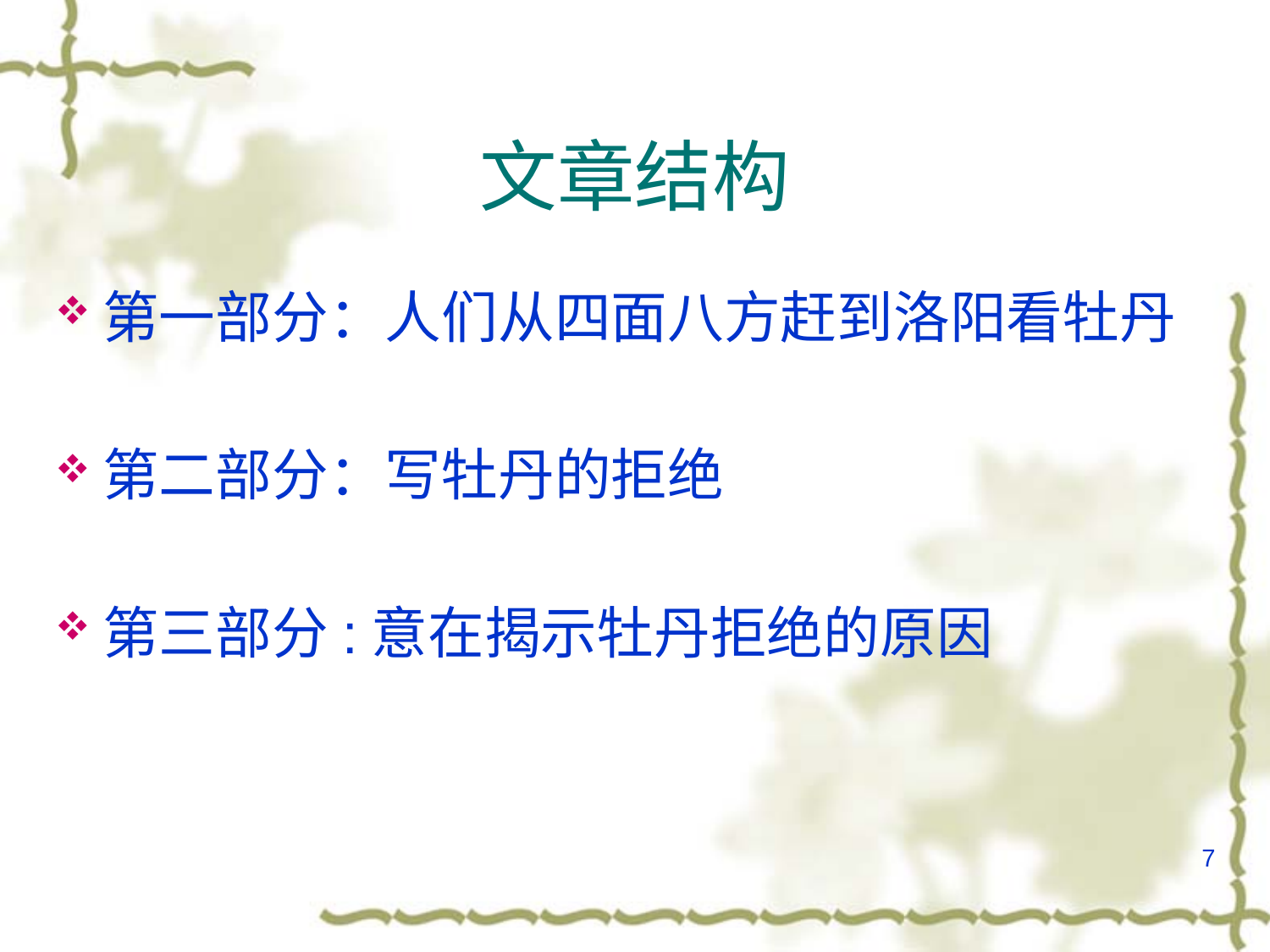

# 文章结构
第一部分：人们从四面八方赶到洛阳看牡丹

第二部分：写牡丹的拒绝

第三部分:意在揭示牡丹拒绝的原因

7